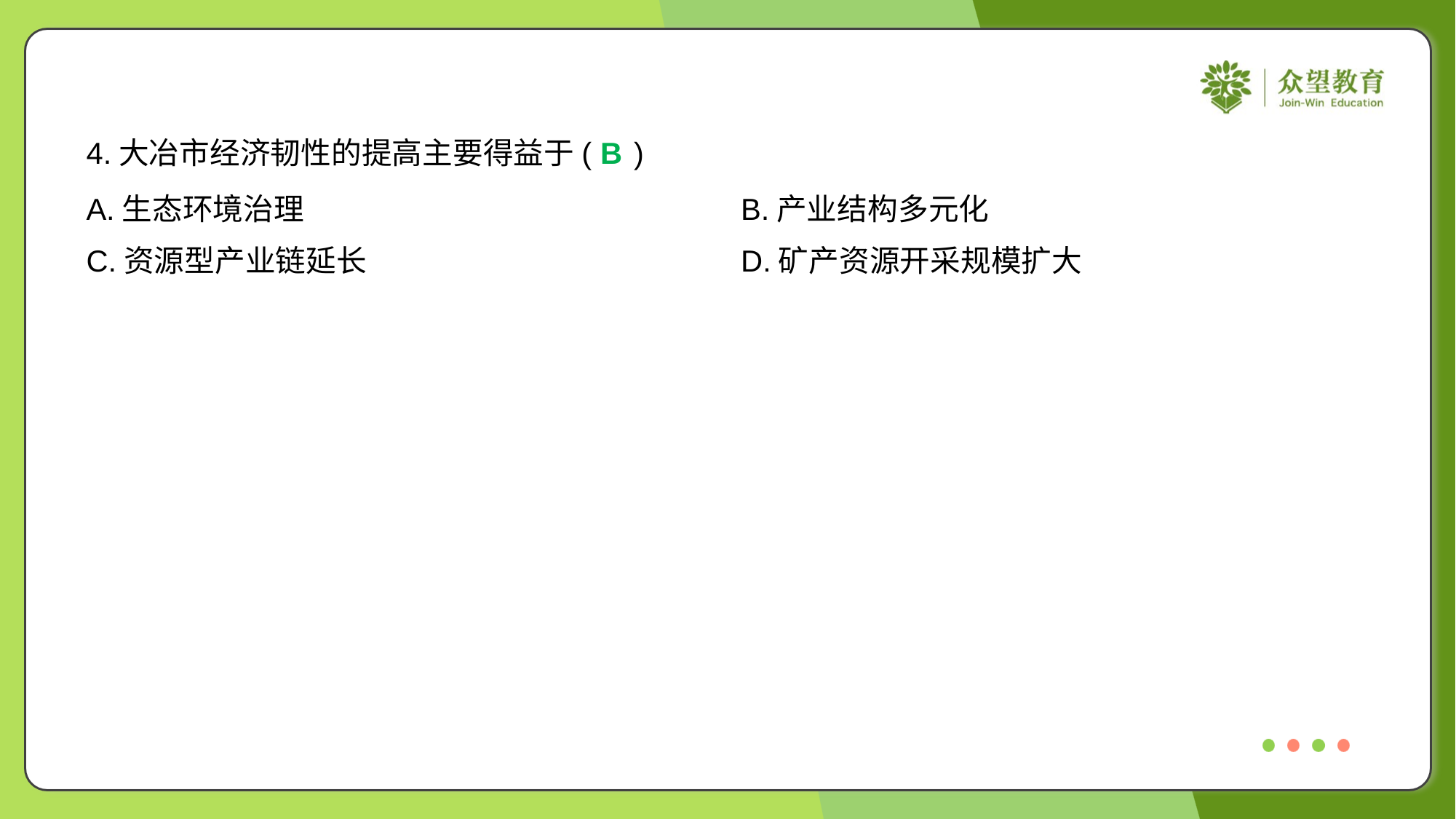

4.大冶市经济韧性的提高主要得益于(     )
B
A.生态环境治理	B.产业结构多元化
C.资源型产业链延长	D.矿产资源开采规模扩大